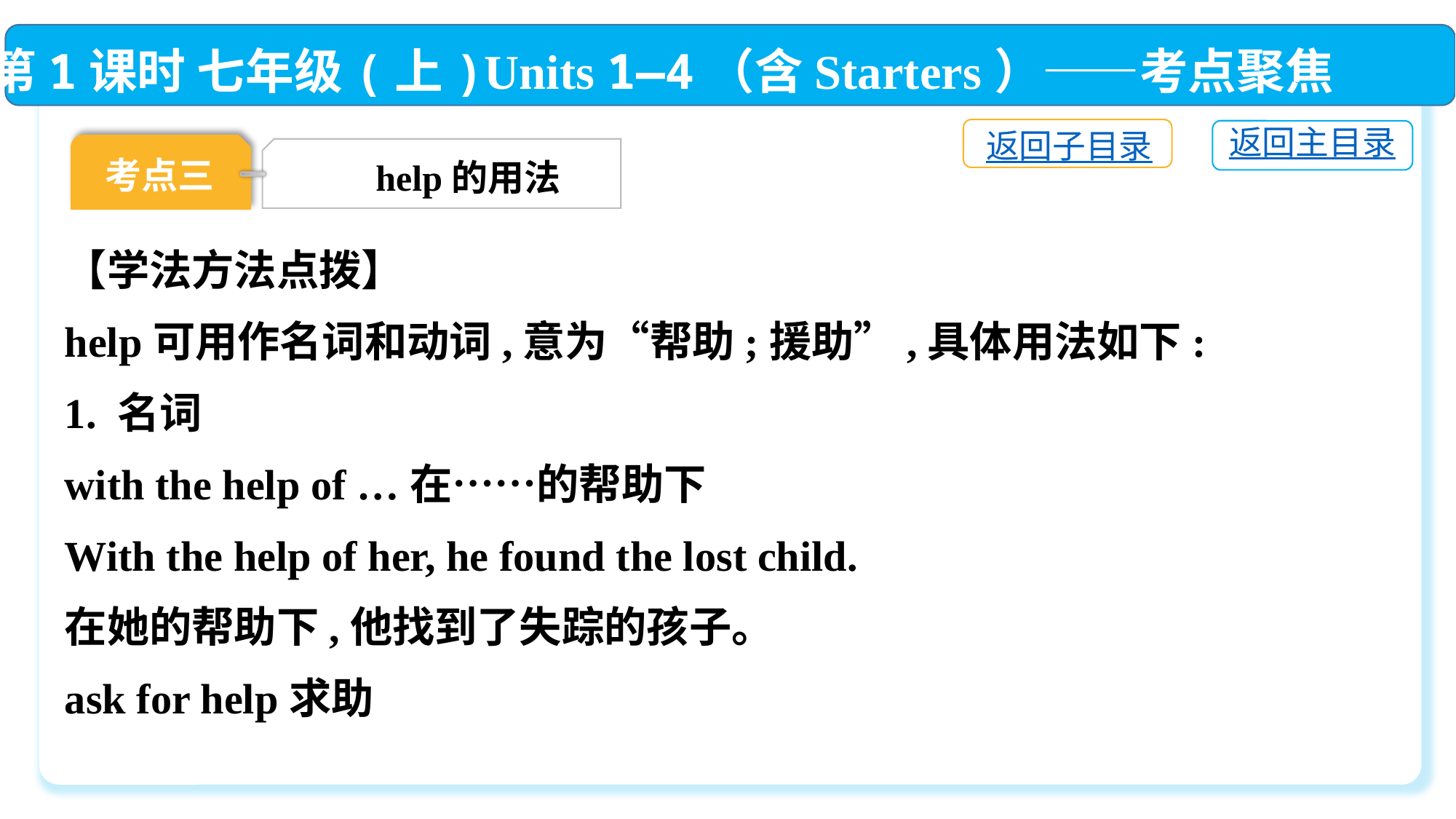

第1课时 七年级(上)Units 1—4（含Starters）——考点聚焦

返回子目录
返回主目录
考点三
help的用法

【学法方法点拨】
help可用作名词和动词,意为“帮助;援助”,具体用法如下:
1. 名词
with the help of …在……的帮助下
With the help of her, he found the lost child.
在她的帮助下,他找到了失踪的孩子。
ask for help求助